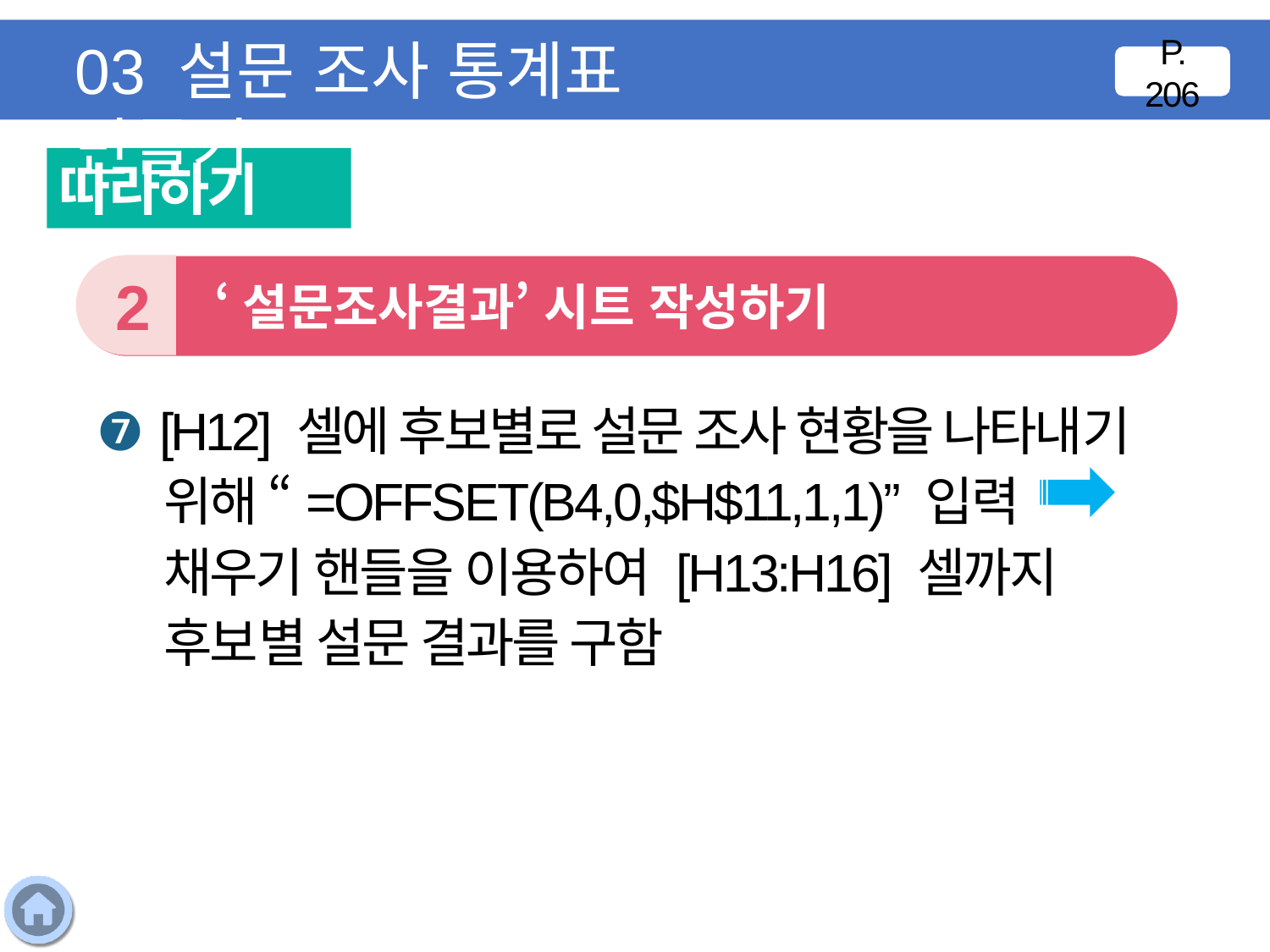

03 설문 조사 통계표 만들기
P. 206
따라하기
2
        ‘설문조사결과’ 시트 작성하기
❼ [H12] 셀에 후보별로 설문 조사 현황을 나타내기 위해 “=OFFSET(B4,0,$H$11,1,1)” 입력     채우기 핸들을 이용하여 [H13:H16] 셀까지 후보별 설문 결과를 구함